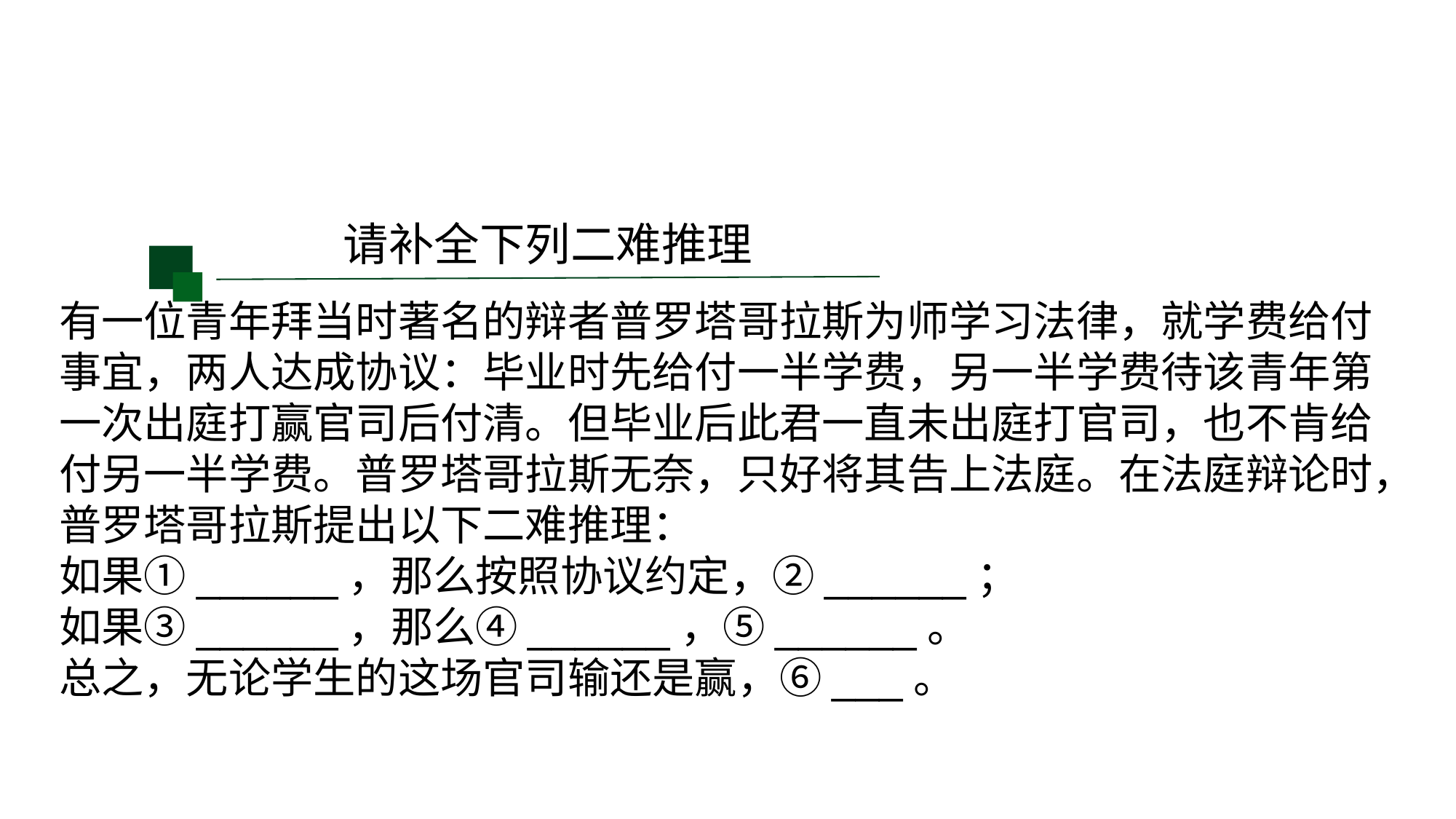

请补全下列二难推理

有一位青年拜当时著名的辩者普罗塔哥拉斯为师学习法律，就学费给付事宜，两人达成协议：毕业时先给付一半学费，另一半学费待该青年第一次出庭打赢官司后付清。但毕业后此君一直未出庭打官司，也不肯给付另一半学费。普罗塔哥拉斯无奈，只好将其告上法庭。在法庭辩论时，普罗塔哥拉斯提出以下二难推理：
如果①______，那么按照协议约定，②______；
如果③______，那么④______，⑤______。
总之，无论学生的这场官司输还是赢，⑥___。